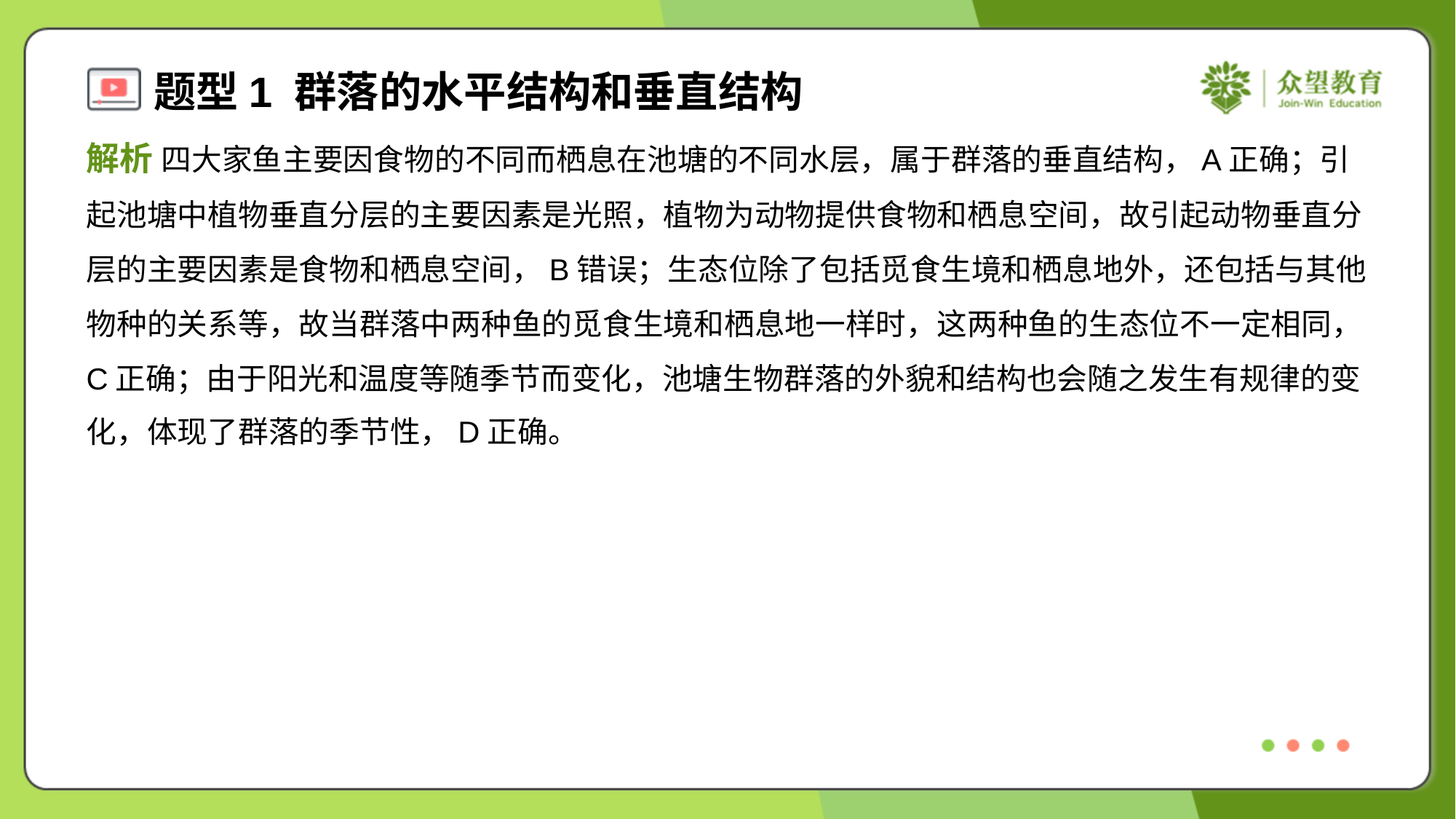

解析 四大家鱼主要因食物的不同而栖息在池塘的不同水层，属于群落的垂直结构，A正确；引
起池塘中植物垂直分层的主要因素是光照，植物为动物提供食物和栖息空间，故引起动物垂直分
层的主要因素是食物和栖息空间，B错误；生态位除了包括觅食生境和栖息地外，还包括与其他
物种的关系等，故当群落中两种鱼的觅食生境和栖息地一样时，这两种鱼的生态位不一定相同，
C正确；由于阳光和温度等随季节而变化，池塘生物群落的外貌和结构也会随之发生有规律的变
化，体现了群落的季节性，D正确。